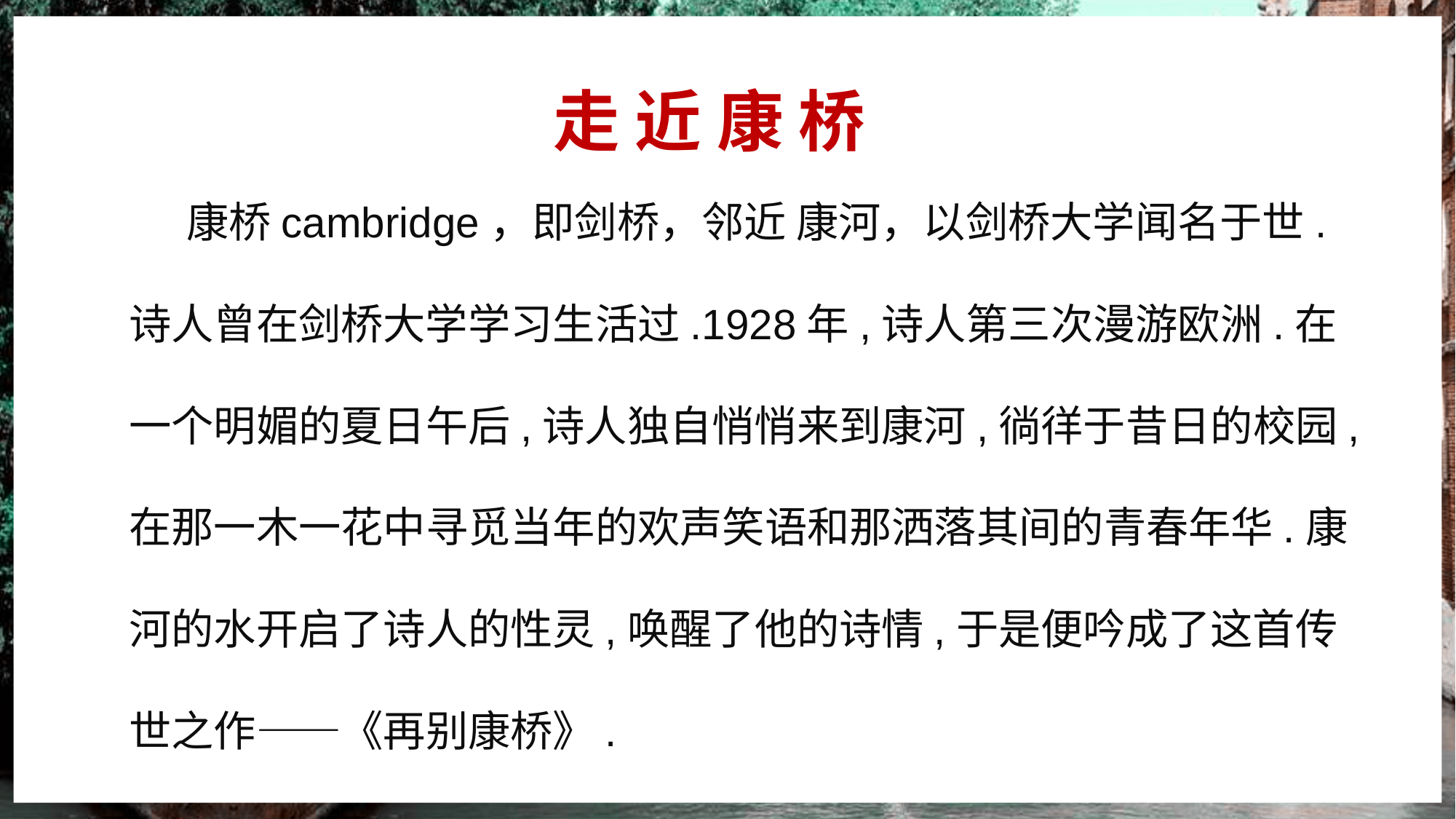

走 近 康 桥
     康桥cambridge，即剑桥，邻近 康河，以剑桥大学闻名于世.诗人曾在剑桥大学学习生活过.1928年,诗人第三次漫游欧洲.在一个明媚的夏日午后,诗人独自悄悄来到康河,徜徉于昔日的校园,在那一木一花中寻觅当年的欢声笑语和那洒落其间的青春年华.康河的水开启了诗人的性灵,唤醒了他的诗情,于是便吟成了这首传世之作——《再别康桥》.